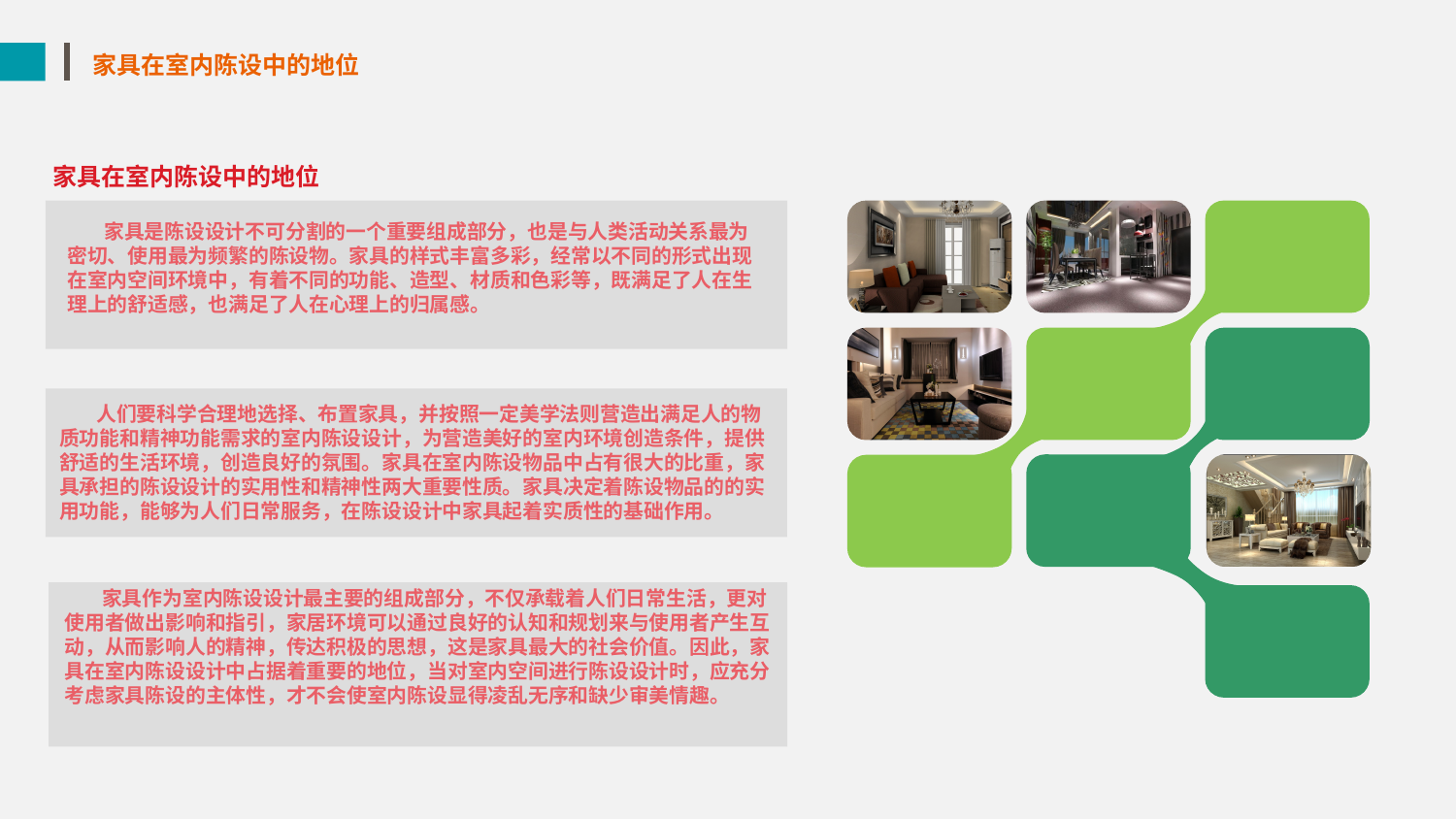

家具在室内陈设中的地位

家具在室内陈设中的地位

       家具是陈设设计不可分割的一个重要组成部分，也是与人类活动关系最为密切、使用最为频繁的陈设物。家具的样式丰富多彩，经常以不同的形式出现在室内空间环境中，有着不同的功能、造型、材质和色彩等，既满足了人在生理上的舒适感，也满足了人在心理上的归属感。

       人们要科学合理地选择、布置家具，并按照一定美学法则营造出满足人的物质功能和精神功能需求的室内陈设设计，为营造美好的室内环境创造条件，提供舒适的生活环境，创造良好的氛围。家具在室内陈设物品中占有很大的比重，家具承担的陈设设计的实用性和精神性两大重要性质。家具决定着陈设物品的的实用功能，能够为人们日常服务，在陈设设计中家具起着实质性的基础作用。
       家具作为室内陈设设计最主要的组成部分，不仅承载着人们日常生活，更对使用者做出影响和指引，家居环境可以通过良好的认知和规划来与使用者产生互动，从而影响人的精神，传达积极的思想，这是家具最大的社会价值。因此，家具在室内陈设设计中占据着重要的地位，当对室内空间进行陈设设计时，应充分考虑家具陈设的主体性，才不会使室内陈设显得凌乱无序和缺少审美情趣。